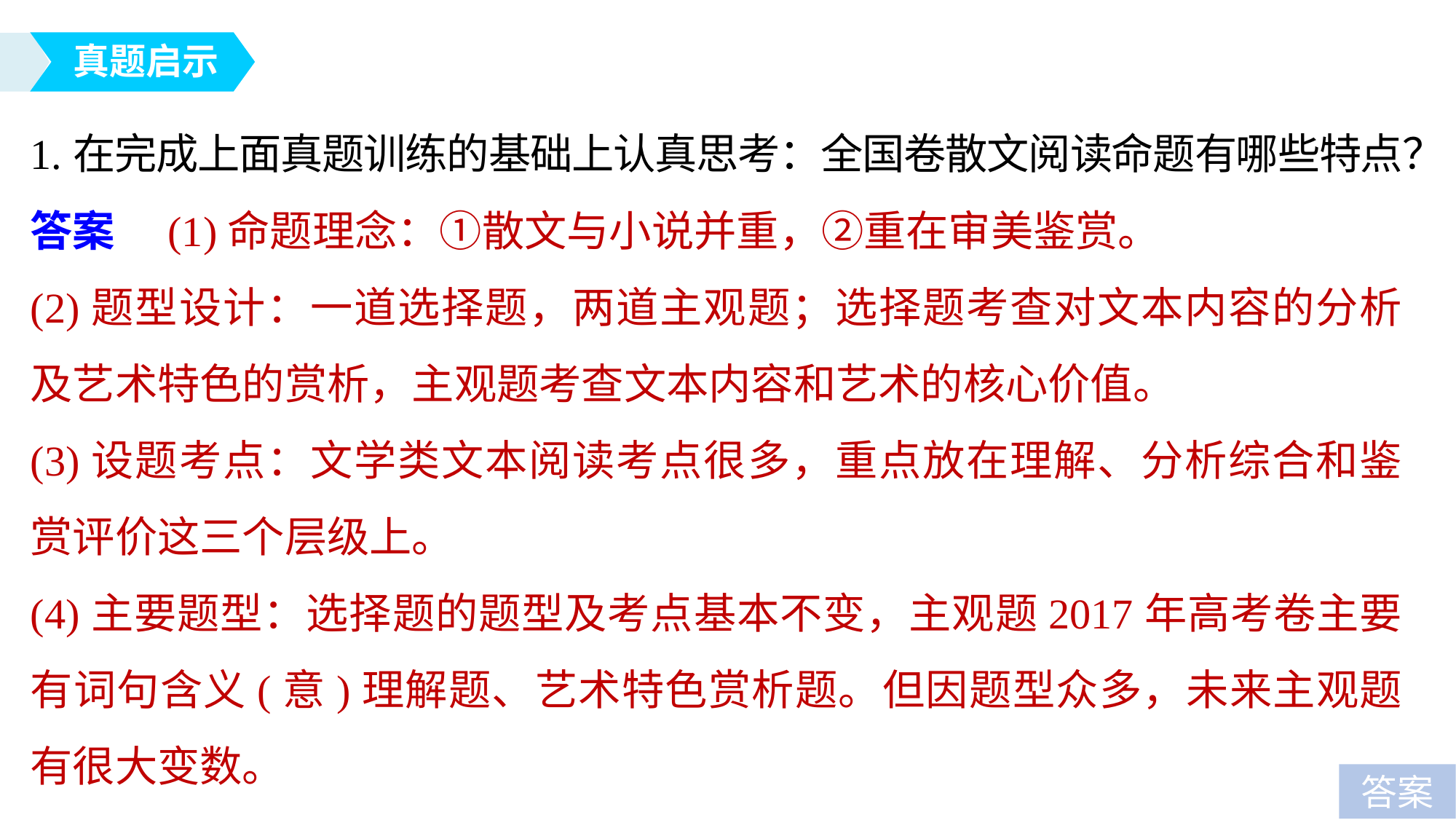

真题启示

1.在完成上面真题训练的基础上认真思考：全国卷散文阅读命题有哪些特点？
答案　(1)命题理念：①散文与小说并重，②重在审美鉴赏。
(2)题型设计：一道选择题，两道主观题；选择题考查对文本内容的分析及艺术特色的赏析，主观题考查文本内容和艺术的核心价值。
(3)设题考点：文学类文本阅读考点很多，重点放在理解、分析综合和鉴赏评价这三个层级上。
(4)主要题型：选择题的题型及考点基本不变，主观题2017年高考卷主要有词句含义(意)理解题、艺术特色赏析题。但因题型众多，未来主观题有很大变数。
答案